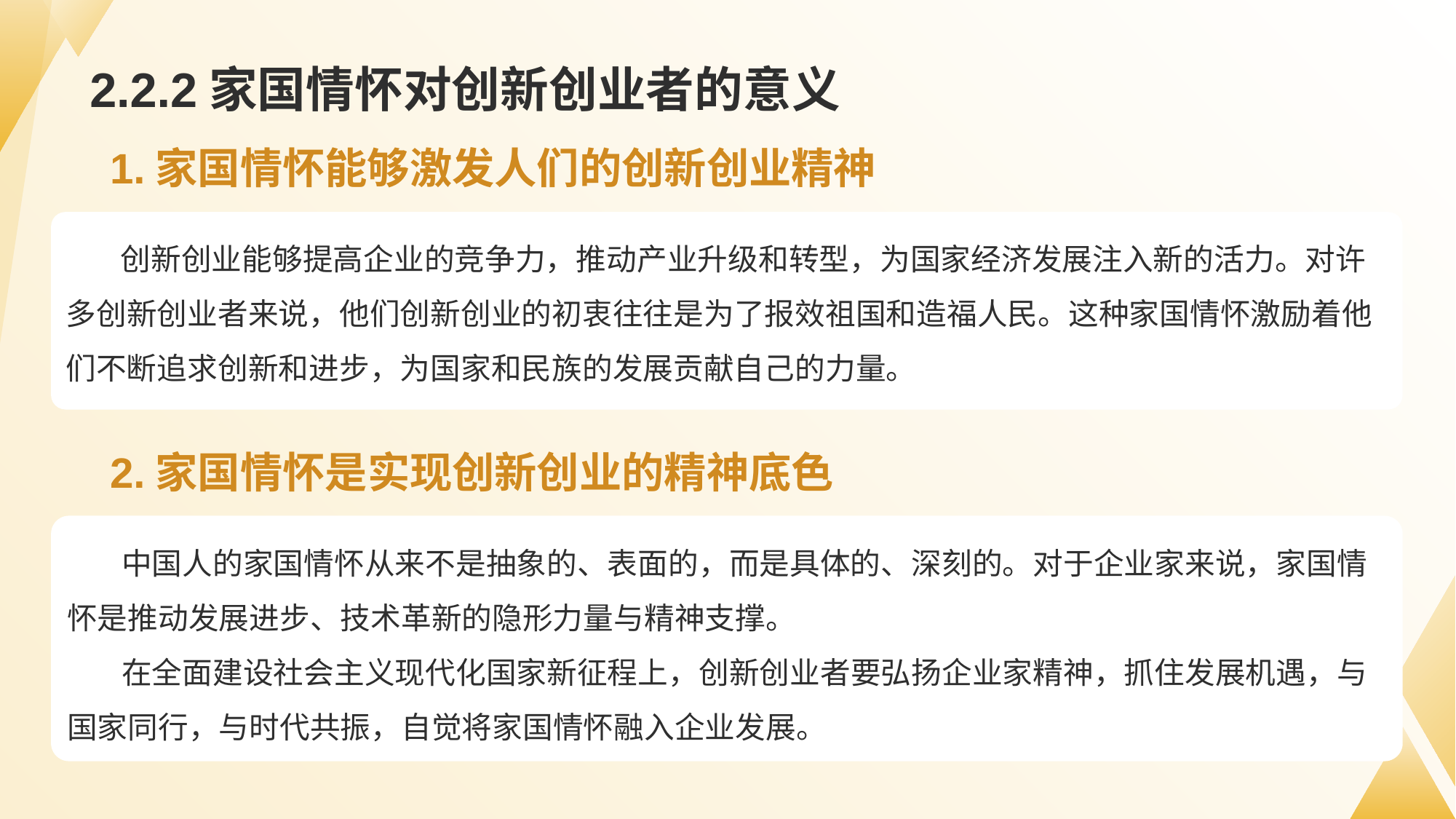

# 2.2.2家国情怀对创新创业者的意义
1.家国情怀能够激发人们的创新创业精神
创新创业能够提高企业的竞争力，推动产业升级和转型，为国家经济发展注入新的活力。对许多创新创业者来说，他们创新创业的初衷往往是为了报效祖国和造福人民。这种家国情怀激励着他们不断追求创新和进步，为国家和民族的发展贡献自己的力量。
2.家国情怀是实现创新创业的精神底色
中国人的家国情怀从来不是抽象的、表面的，而是具体的、深刻的。对于企业家来说，家国情怀是推动发展进步、技术革新的隐形力量与精神支撑。
在全面建设社会主义现代化国家新征程上，创新创业者要弘扬企业家精神，抓住发展机遇，与国家同行，与时代共振，自觉将家国情怀融入企业发展。